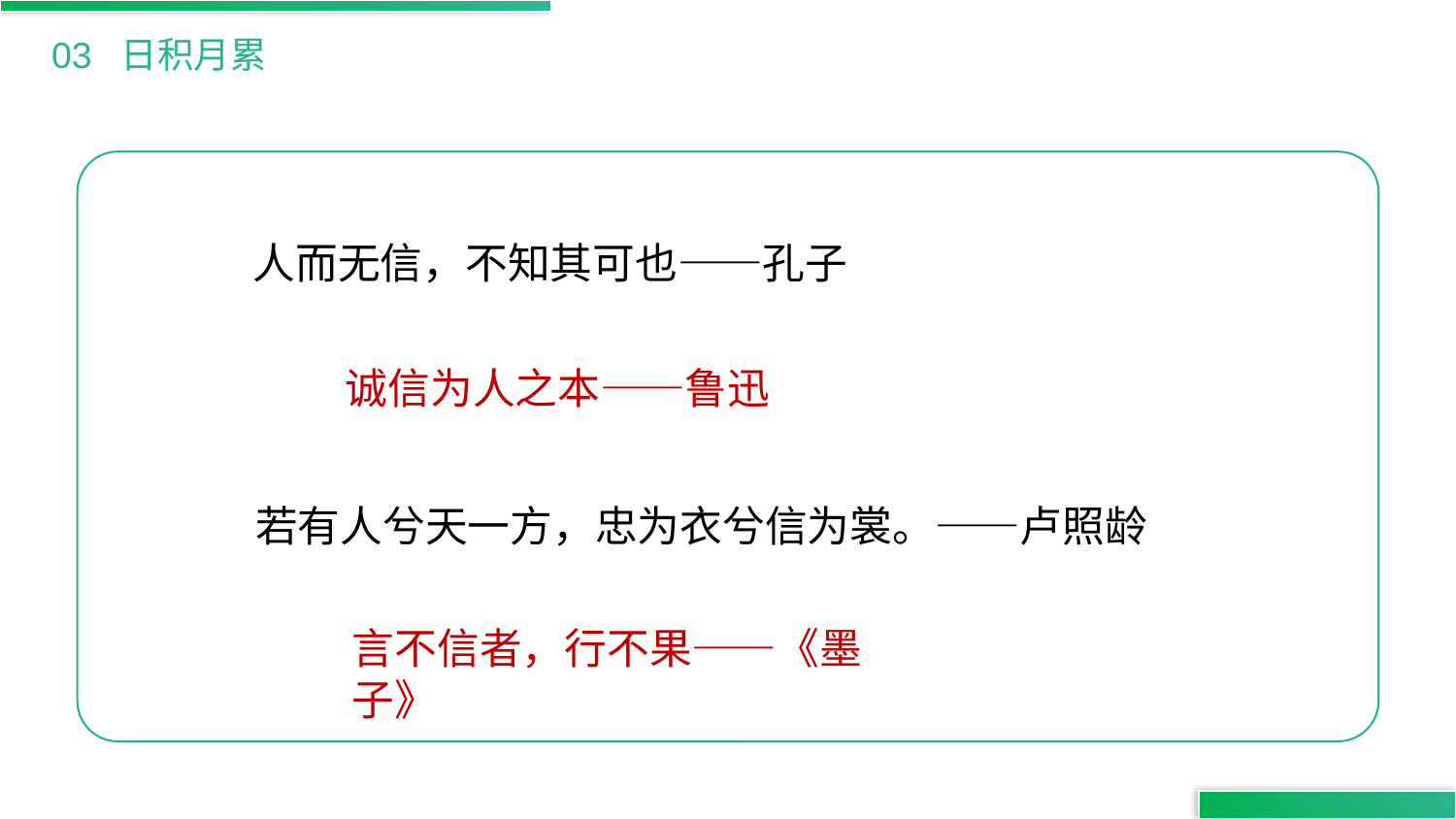

03  日积月累
人而无信，不知其可也——孔子
诚信为人之本——鲁迅
若有人兮天一方，忠为衣兮信为裳。——卢照龄
言不信者，行不果——《墨子》